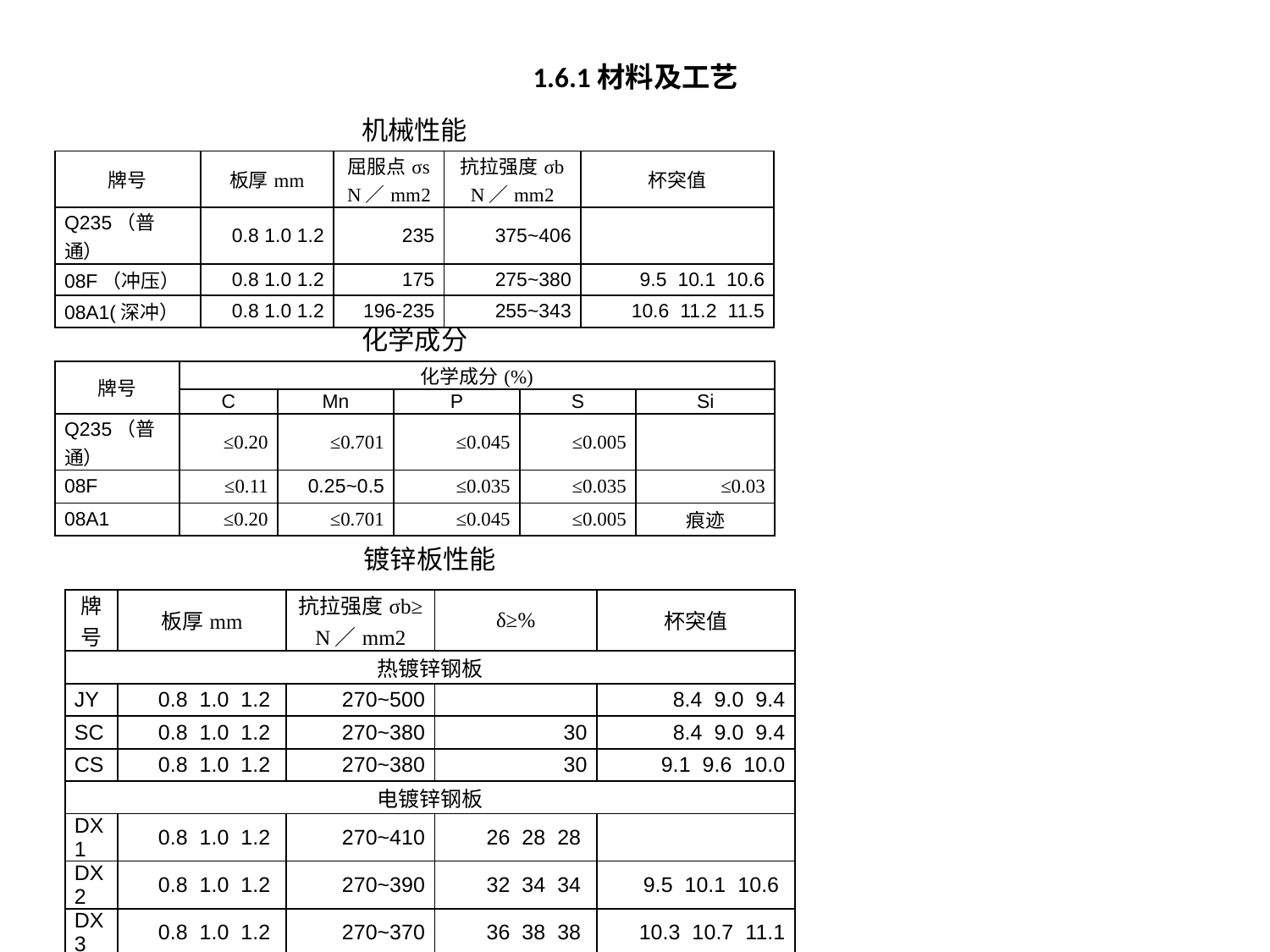

# 1.6.1材料及工艺
| 机械性能 |  |  |  |  |
| --- | --- | --- | --- | --- |
| 牌号 | 板厚mm | 屈服点σs N／mm2 | 抗拉强度σb N／mm2 | 杯突值 |
| Q235（普通） | 0.8 1.0 1.2 | 235 | 375~406 |  |
| 08F（冲压） | 0.8 1.0 1.2 | 175 | 275~380 | 9.5 10.1 10.6 |
| 08A1(深冲） | 0.8 1.0 1.2 | 196-235 | 255~343 | 10.6 11.2 11.5 |
| 化学成分 |  |  |  |  |  |
| --- | --- | --- | --- | --- | --- |
| 牌号 | 化学成分(%) |  |  |  |  |
|  | C | Mn | P | S | Si |
| Q235（普通） | ≤0.20 | ≤0.701 | ≤0.045 | ≤0.005 |  |
| 08F | ≤0.11 | 0.25~0.5 | ≤0.035 | ≤0.035 | ≤0.03 |
| 08A1 | ≤0.20 | ≤0.701 | ≤0.045 | ≤0.005 | 痕迹 |
| 镀锌板性能 |  |  |  |  |
| --- | --- | --- | --- | --- |
| 牌号 | 板厚mm | 抗拉强度σb≥ N／mm2 | δ≥% | 杯突值 |
| 热镀锌钢板 |  |  |  |  |
| JY | 0.8 1.0 1.2 | 270~500 |  | 8.4 9.0 9.4 |
| SC | 0.8 1.0 1.2 | 270~380 | 30 | 8.4 9.0 9.4 |
| CS | 0.8 1.0 1.2 | 270~380 | 30 | 9.1 9.6 10.0 |
| 电镀锌钢板 |  |  |  |  |
| DX1 | 0.8 1.0 1.2 | 270~410 | 26 28 28 |  |
| DX2 | 0.8 1.0 1.2 | 270~390 | 32 34 34 | 9.5 10.1 10.6 |
| DX3 | 0.8 1.0 1.2 | 270~370 | 36 38 38 | 10.3 10.7 11.1 |